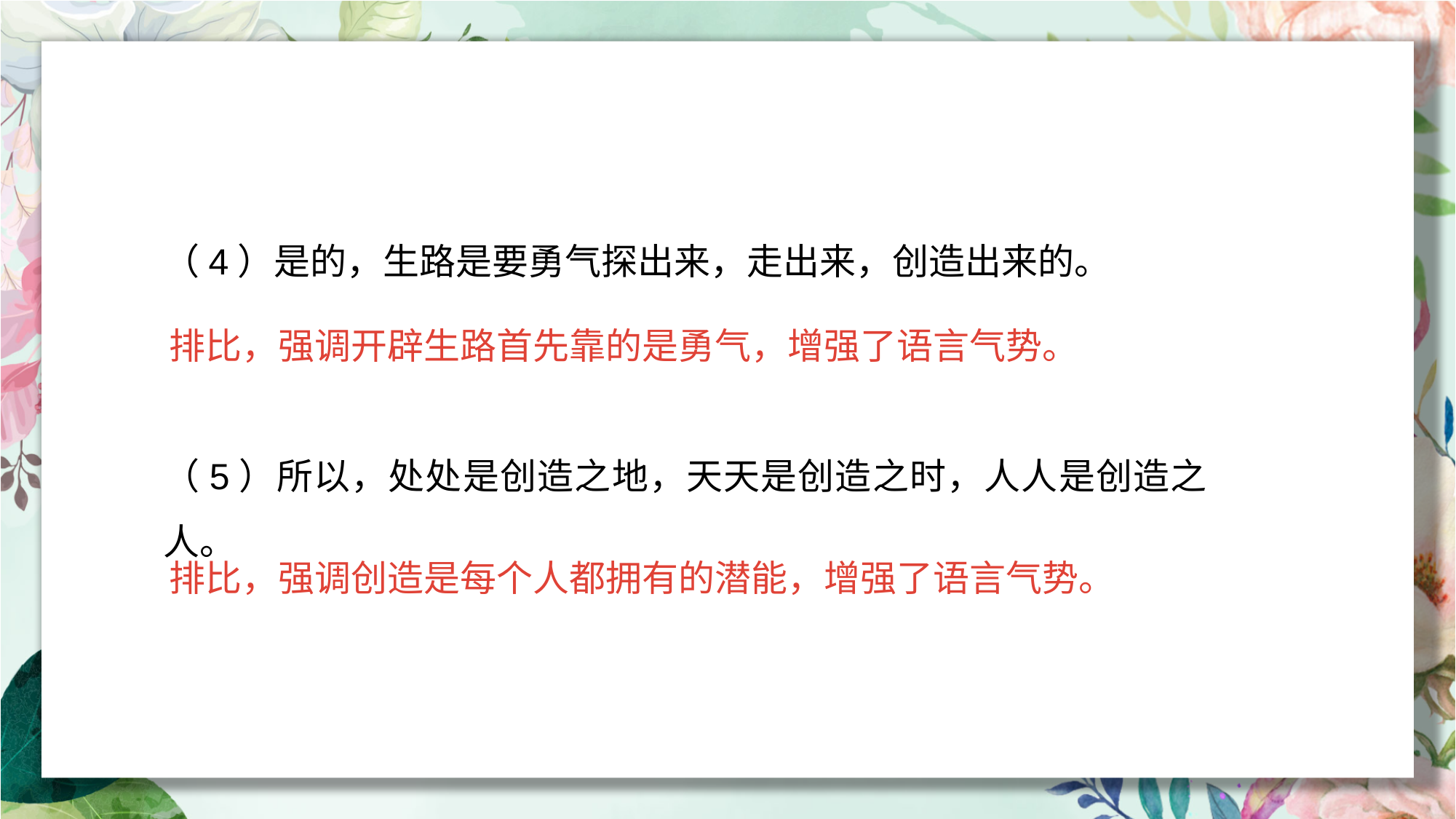

（4）是的，生路是要勇气探出来，走出来，创造出来的。
排比，强调开辟生路首先靠的是勇气，增强了语言气势。
（5）所以，处处是创造之地，天天是创造之时，人人是创造之人。
排比，强调创造是每个人都拥有的潜能，增强了语言气势。